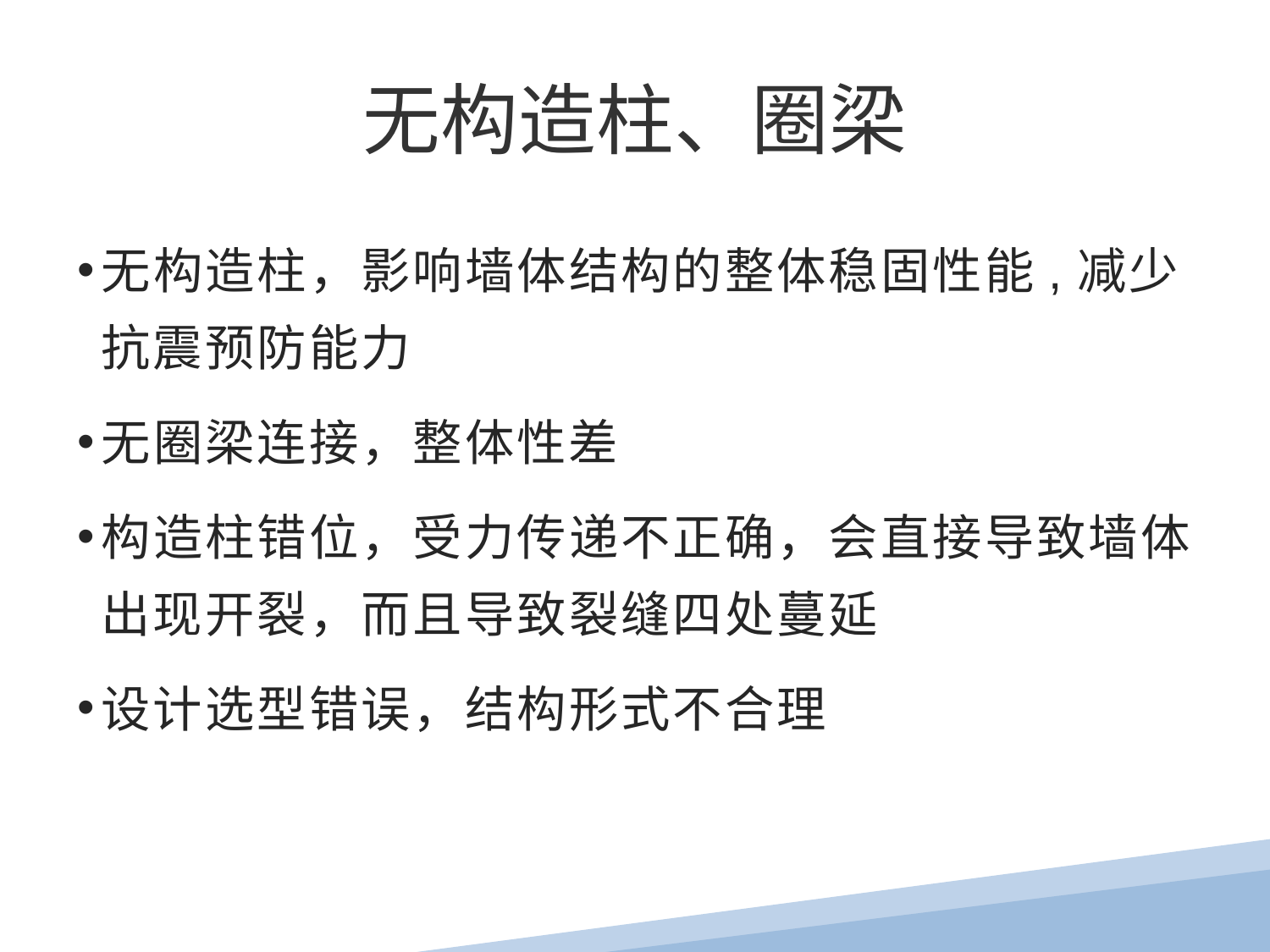

无构造柱、圈梁
无构造柱，影响墙体结构的整体稳固性能,减少抗震预防能力
无圈梁连接，整体性差
构造柱错位，受力传递不正确，会直接导致墙体出现开裂，而且导致裂缝四处蔓延
设计选型错误，结构形式不合理